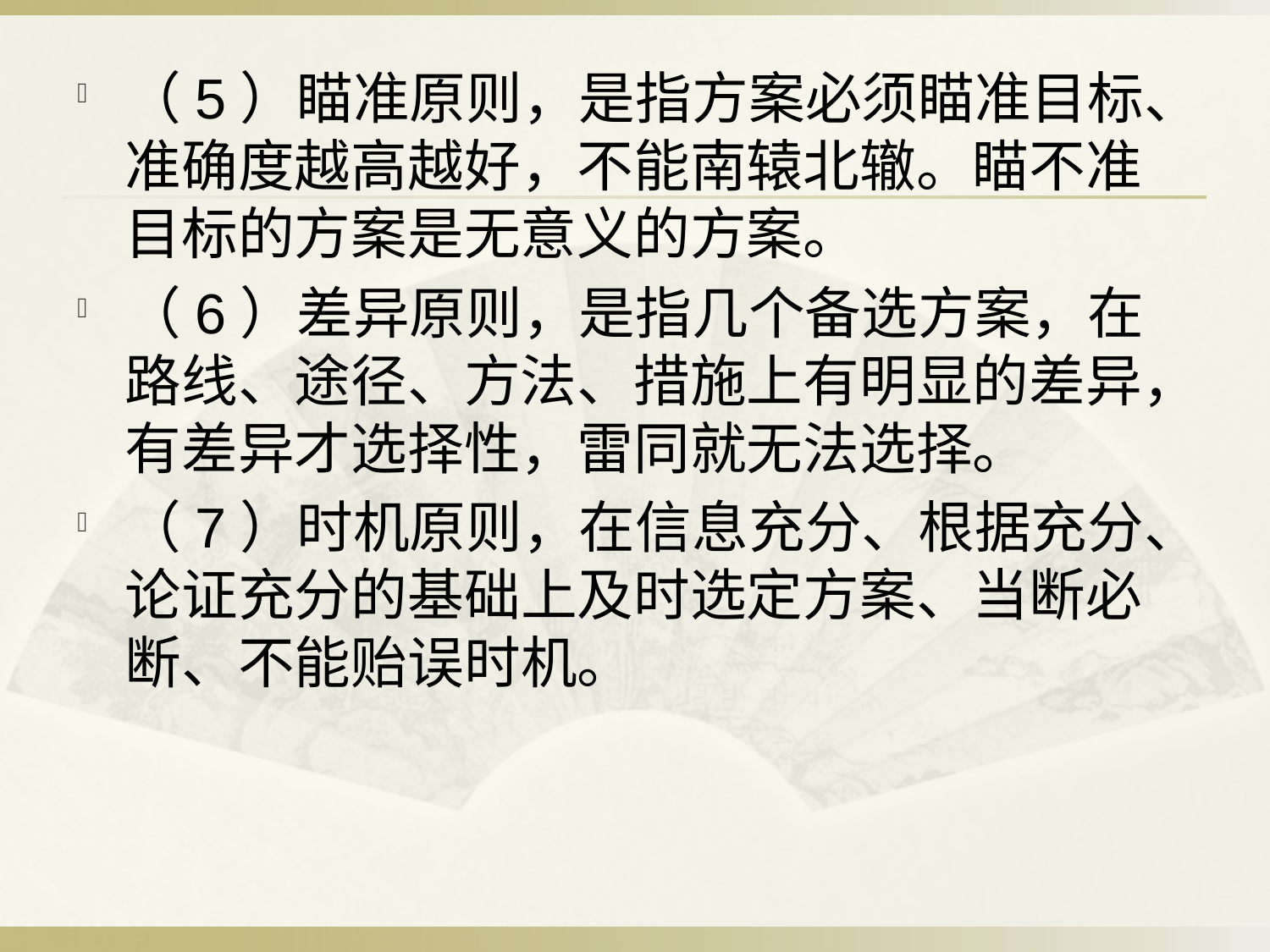

#
（5）瞄准原则，是指方案必须瞄准目标、准确度越高越好，不能南辕北辙。瞄不准目标的方案是无意义的方案。
（6）差异原则，是指几个备选方案，在路线、途径、方法、措施上有明显的差异，有差异才选择性，雷同就无法选择。
（7）时机原则，在信息充分、根据充分、论证充分的基础上及时选定方案、当断必断、不能贻误时机。